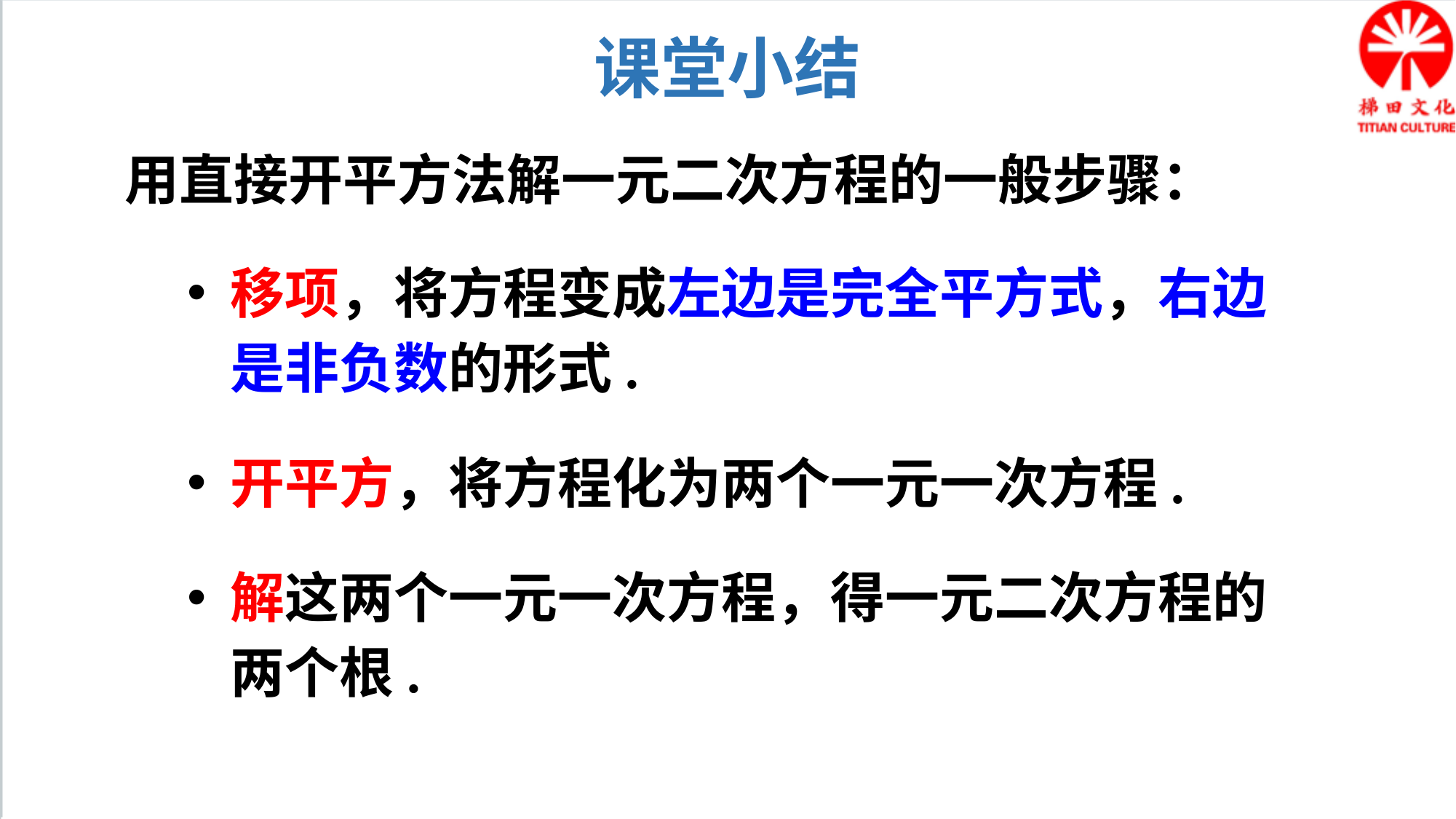

课堂小结
用直接开平方法解一元二次方程的一般步骤：
移项，将方程变成左边是完全平方式，右边是非负数的形式.
开平方，将方程化为两个一元一次方程.
解这两个一元一次方程，得一元二次方程的两个根.